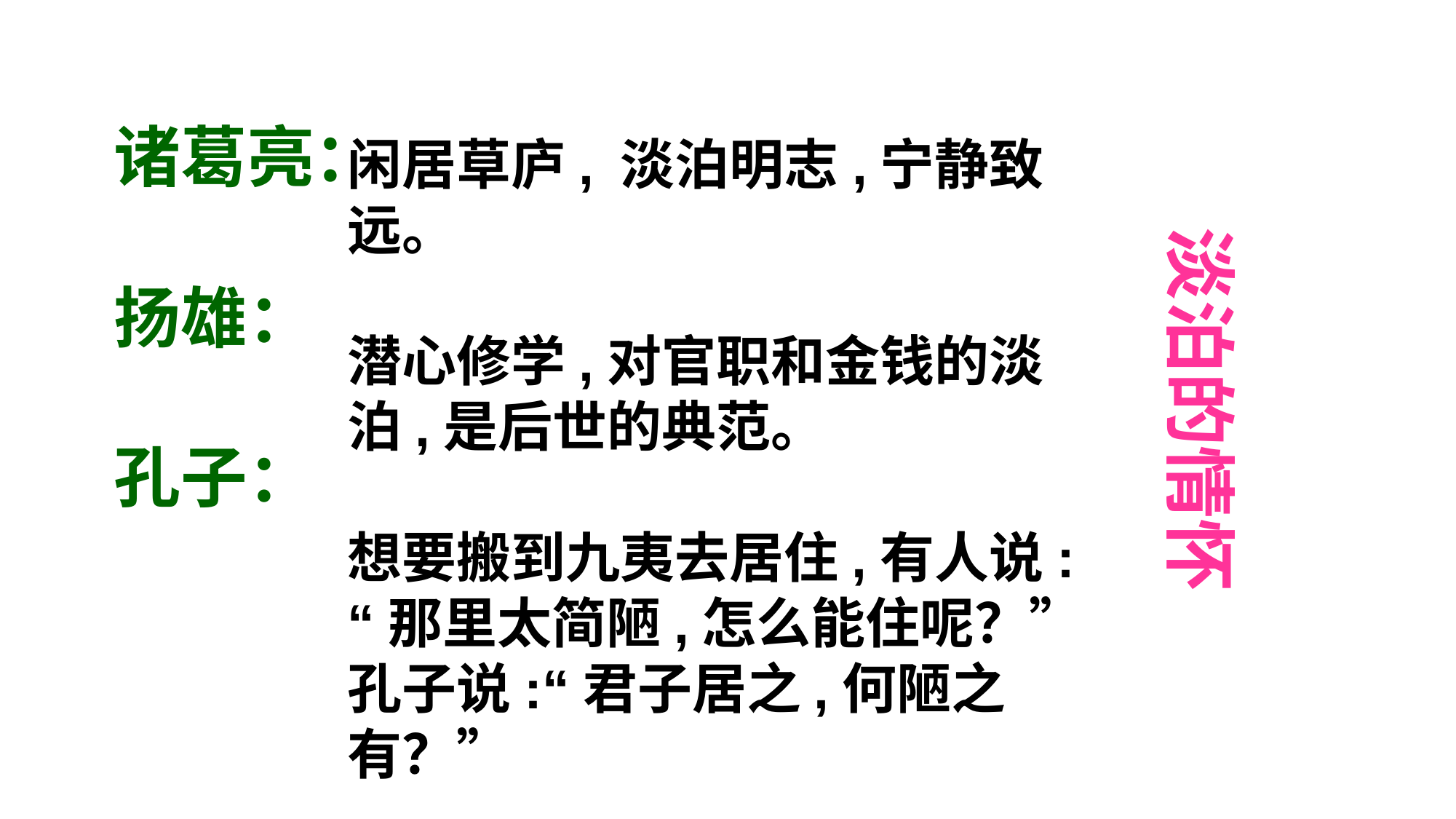

诸葛亮：

扬雄：

孔子：
闲居草庐, 淡泊明志,宁静致远。

潜心修学,对官职和金钱的淡泊,是后世的典范。

想要搬到九夷去居住,有人说: “那里太简陋,怎么能住呢？”孔子说:“君子居之,何陋之有？”

淡泊的情怀